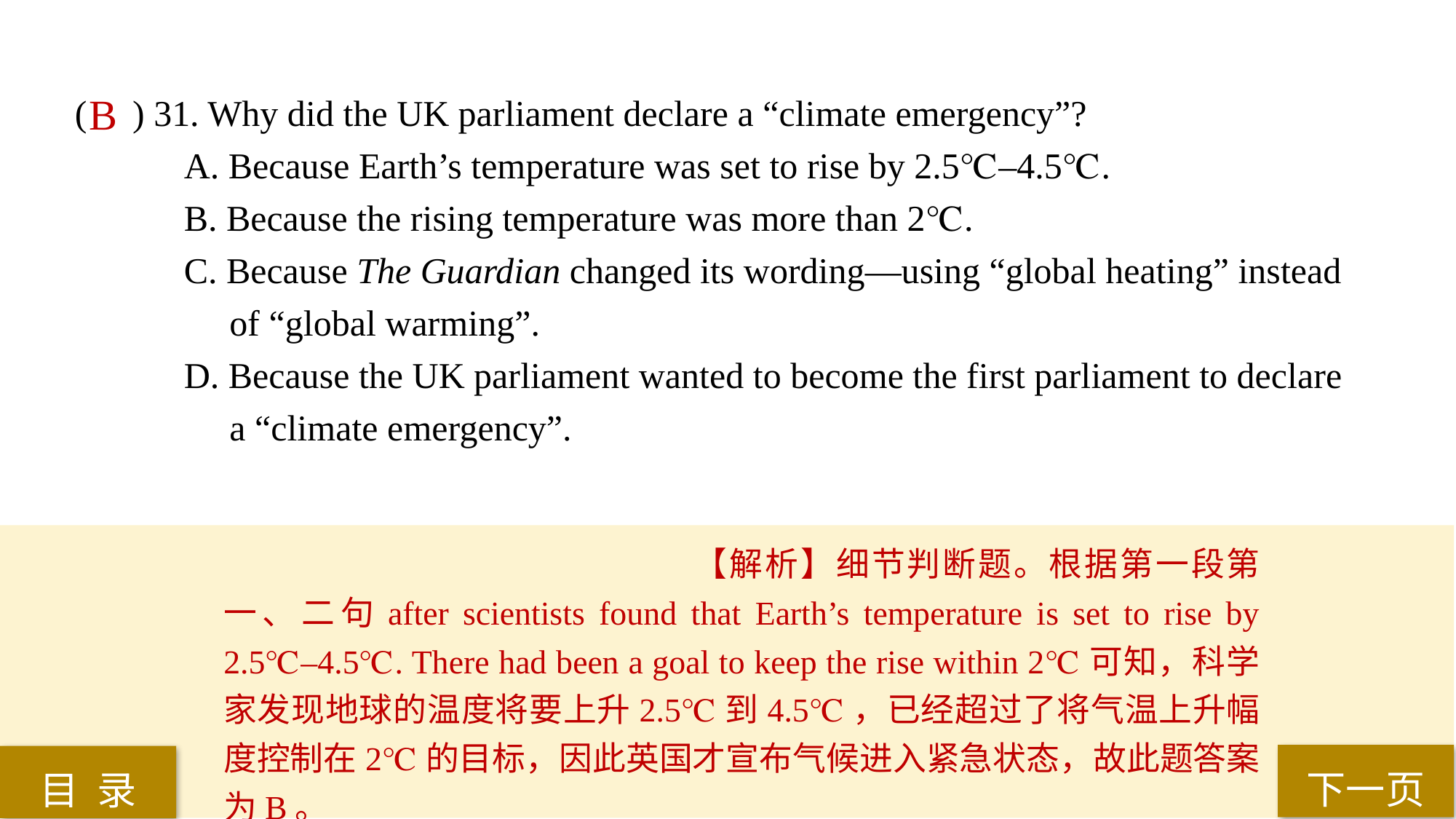

(     ) 31. Why did the UK parliament declare a “climate emergency”?
A. Because Earth’s temperature was set to rise by 2.5℃–4.5℃.
B. Because the rising temperature was more than 2℃.
C. Because The Guardian changed its wording—using “global heating” instead
     of “global warming”.
D. Because the UK parliament wanted to become the first parliament to declare
     a “climate emergency”.
B
【解析】细节判断题。根据第一段第一、二句after scientists found that Earth’s temperature is set to rise by 2.5℃–4.5℃. There had been a goal to keep the rise within 2℃可知，科学家发现地球的温度将要上升2.5℃到4.5℃，已经超过了将气温上升幅度控制在2℃的目标，因此英国才宣布气候进入紧急状态，故此题答案为B。